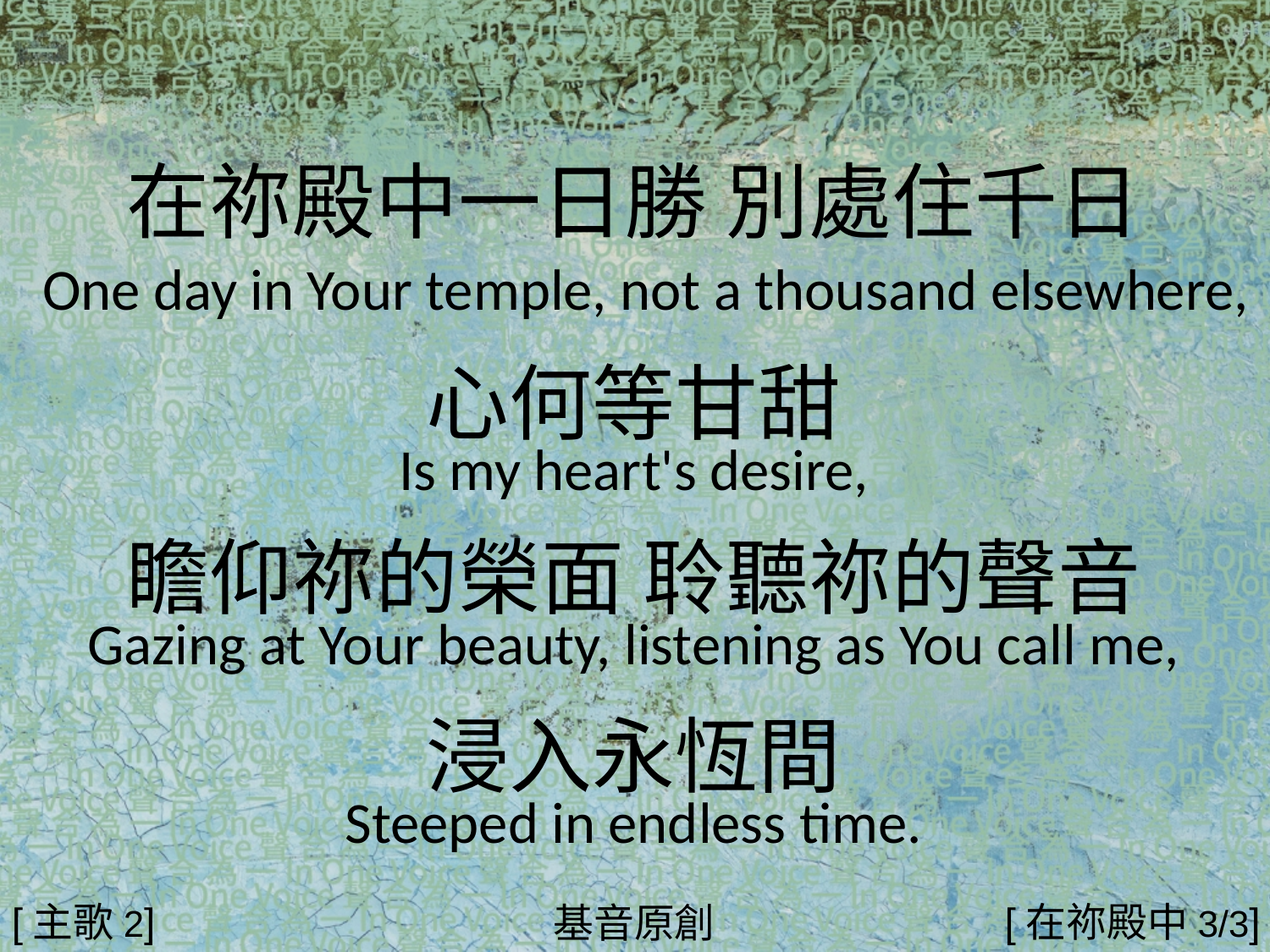

在祢殿中一日勝 別處住千日
 One day in Your temple, not a thousand elsewhere,

心何等甘甜
Is my heart's desire,

瞻仰祢的榮面 聆聽祢的聲音
Gazing at Your beauty, listening as You call me,

浸入永恆間
Steeped in endless time.
#

[主歌2]
[在祢殿中3/3]
基音原創